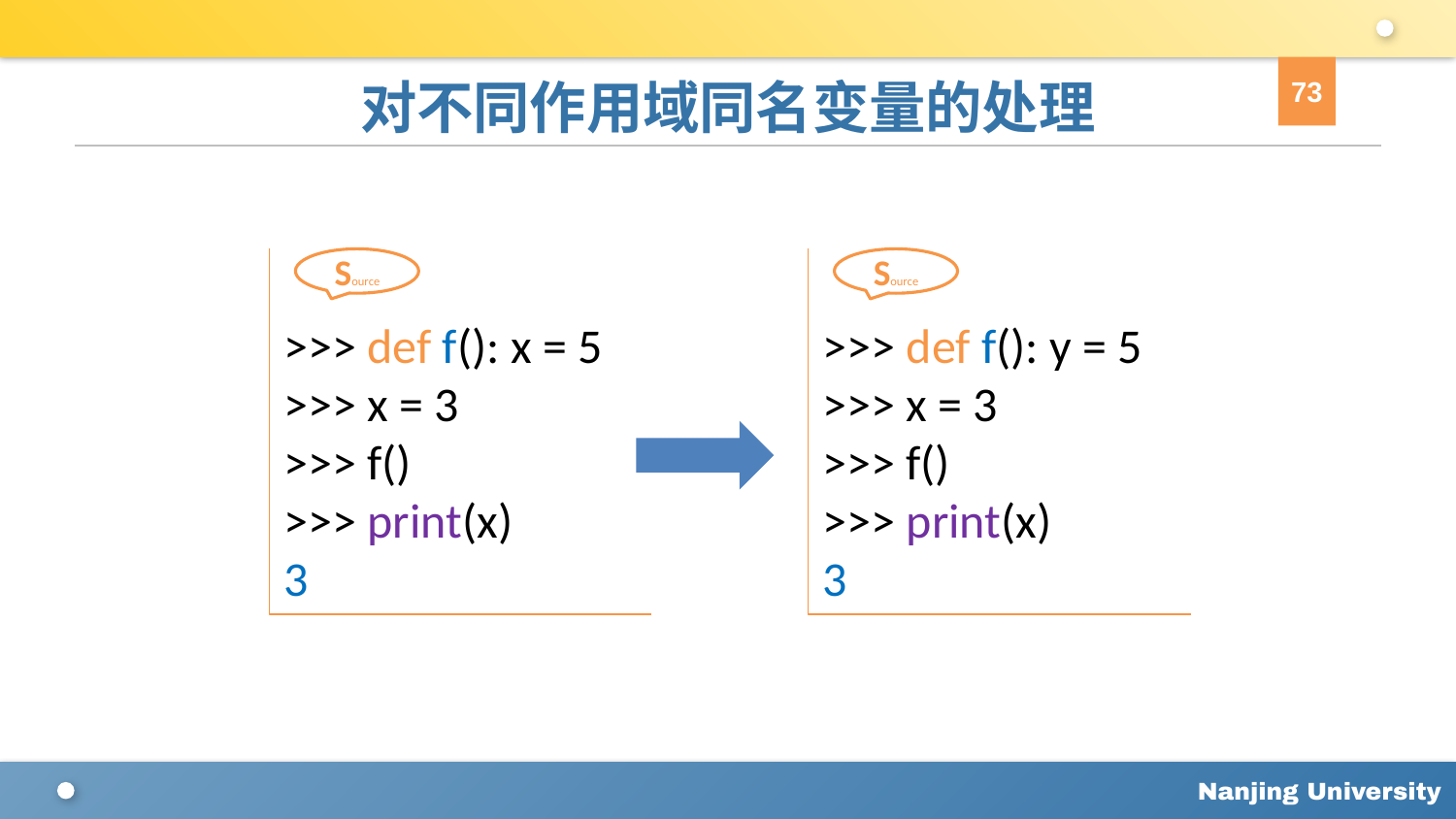

73
# 对不同作用域同名变量的处理

>>> def f(): x = 5
>>> x = 3
>>> f()
>>> print(x)
3
Source

>>> def f(): y = 5
>>> x = 3
>>> f()
>>> print(x)
3
Source